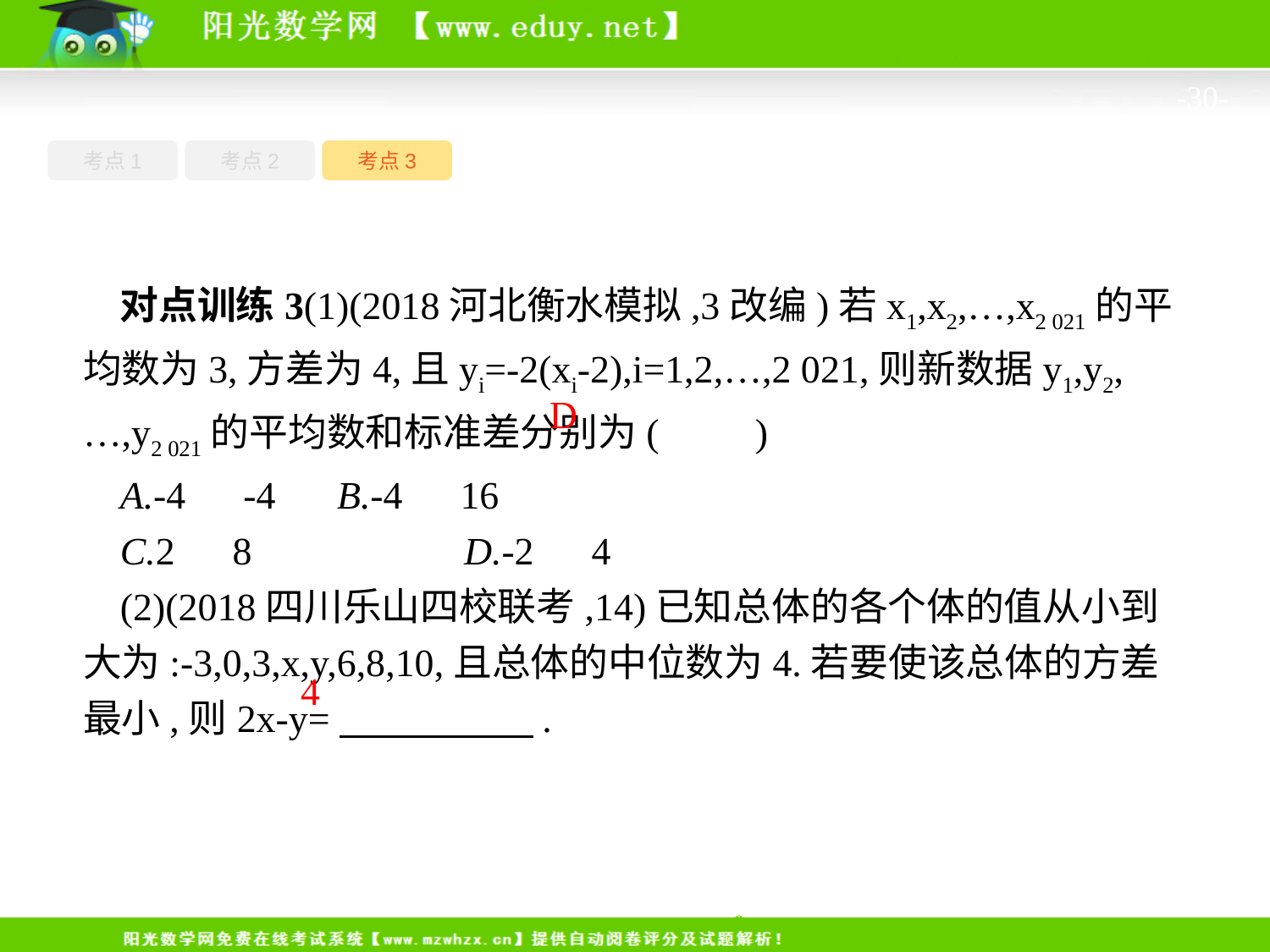

-30-
考点1
考点3
考点2
对点训练3(1)(2018河北衡水模拟,3改编)若x1,x2,…,x2 021的平均数为3,方差为4,且yi=-2(xi-2),i=1,2,…,2 021,则新数据y1,y2,…,y2 021的平均数和标准差分别为(　　)
A.-4　-4	B.-4　16
C.2　8		D.-2　4
(2)(2018四川乐山四校联考,14)已知总体的各个体的值从小到大为:-3,0,3,x,y,6,8,10,且总体的中位数为4.若要使该总体的方差最小,则2x-y=　　　　　.
D
4